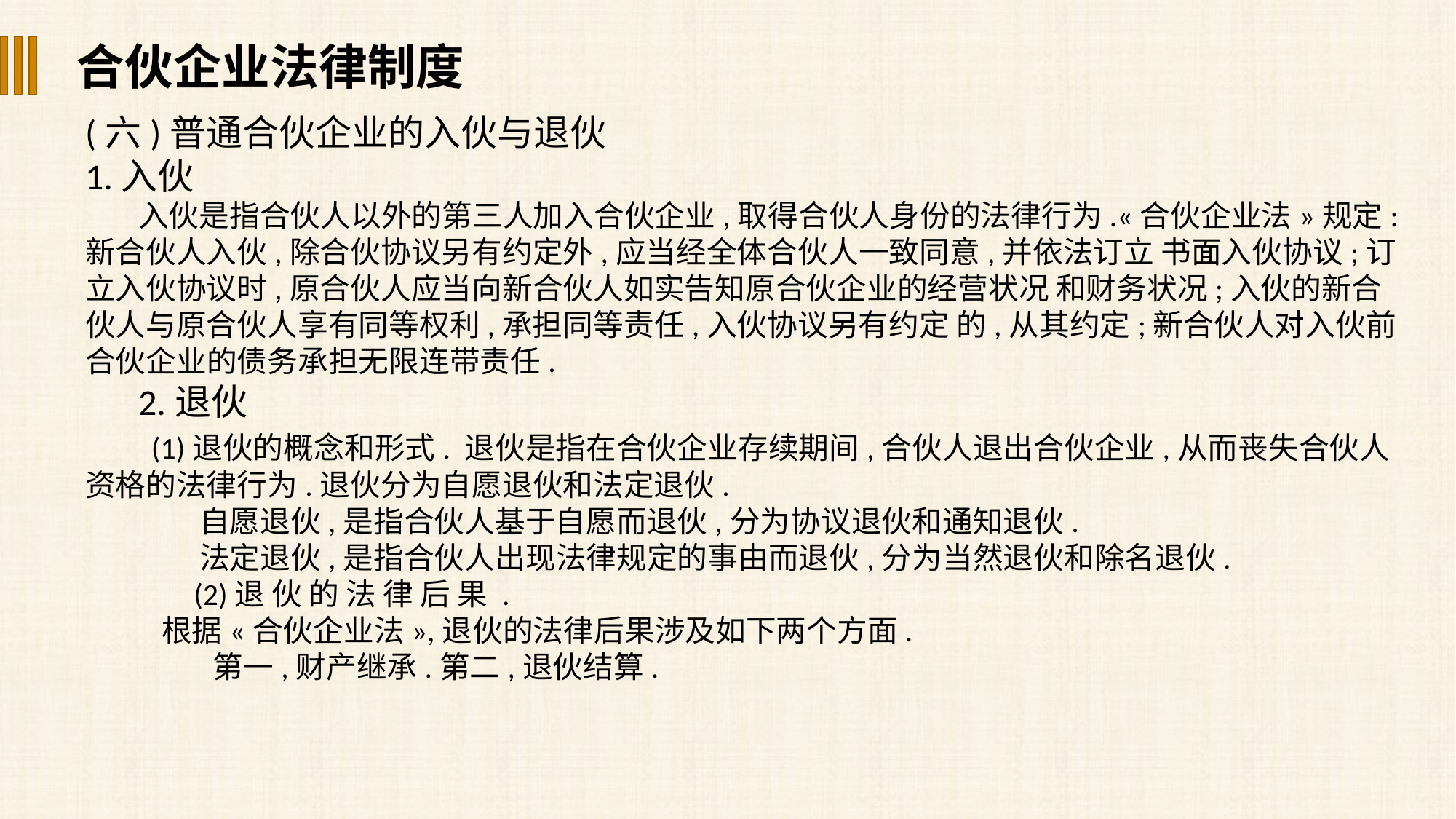

合伙企业法律制度

(六)普通合伙企业的入伙与退伙
1.入伙
入伙是指合伙人以外的第三人加入合伙企业,取得合伙人身份的法律行为.«合伙企业法»规定:新合伙人入伙,除合伙协议另有约定外,应当经全体合伙人一致同意,并依法订立 书面入伙协议;订立入伙协议时,原合伙人应当向新合伙人如实告知原合伙企业的经营状况 和财务状况;入伙的新合伙人与原合伙人享有同等权利,承担同等责任,入伙协议另有约定 的,从其约定;新合伙人对入伙前合伙企业的债务承担无限连带责任.
2.退伙
       (1)退伙的概念和形式. 退伙是指在合伙企业存续期间,合伙人退出合伙企业,从而丧失合伙人资格的法律行为.退伙分为自愿退伙和法定退伙.
        自愿退伙,是指合伙人基于自愿而退伙,分为协议退伙和通知退伙.
        法定退伙,是指合伙人出现法律规定的事由而退伙,分为当然退伙和除名退伙.
        (2)退 伙 的 法 律 后 果 .
          根据«合伙企业法»,退伙的法律后果涉及如下两个方面.
          第一,财产继承.第二,退伙结算.